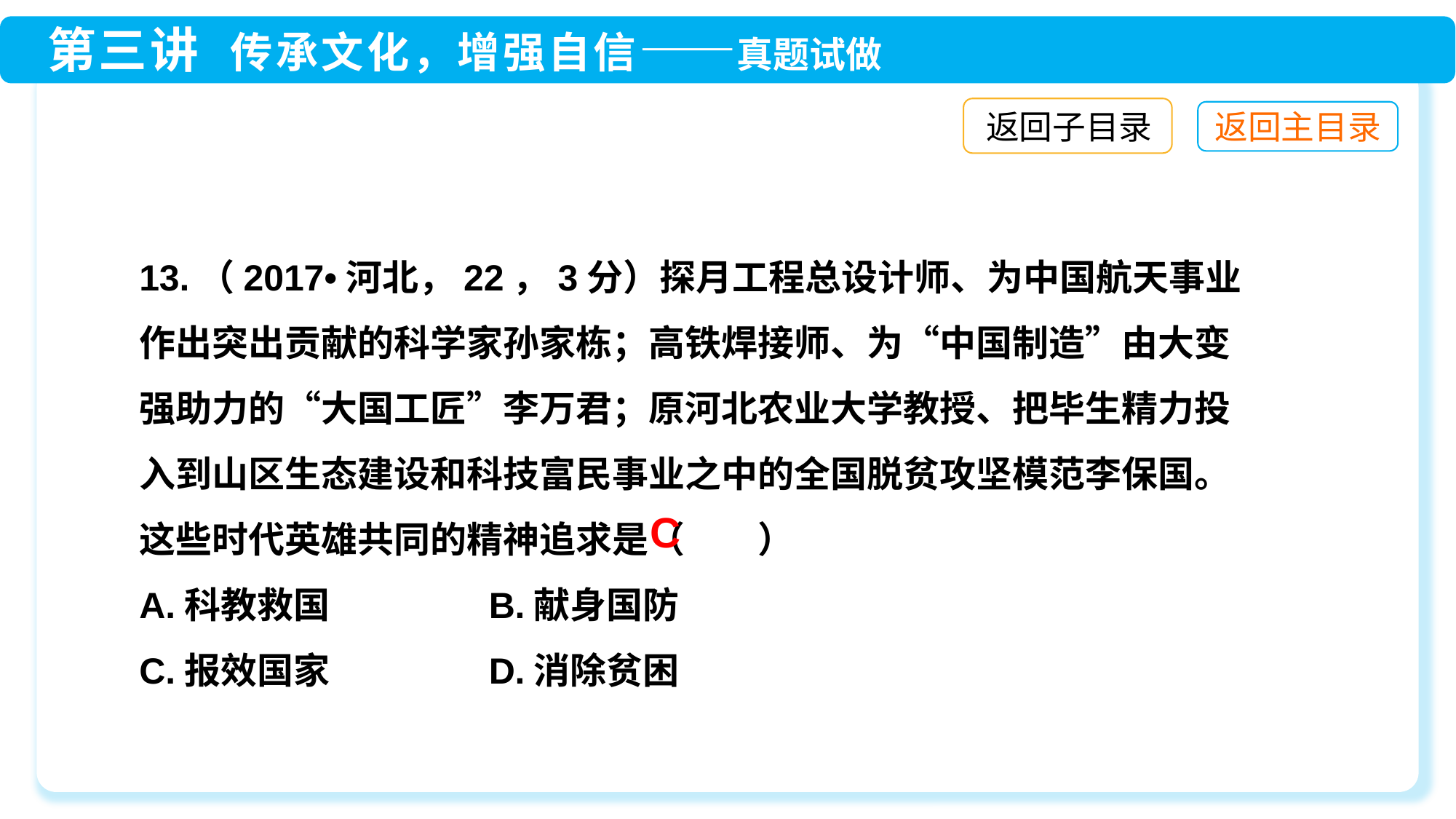

返回子目录

13.（2017•河北，22，3分）探月工程总设计师、为中国航天事业作出突出贡献的科学家孙家栋；高铁焊接师、为“中国制造”由大变强助力的“大国工匠”李万君；原河北农业大学教授、把毕生精力投入到山区生态建设和科技富民事业之中的全国脱贫攻坚模范李保国。这些时代英雄共同的精神追求是（　　）
A.科教救国	               B.献身国防
C.报效国家	               D.消除贫困
C